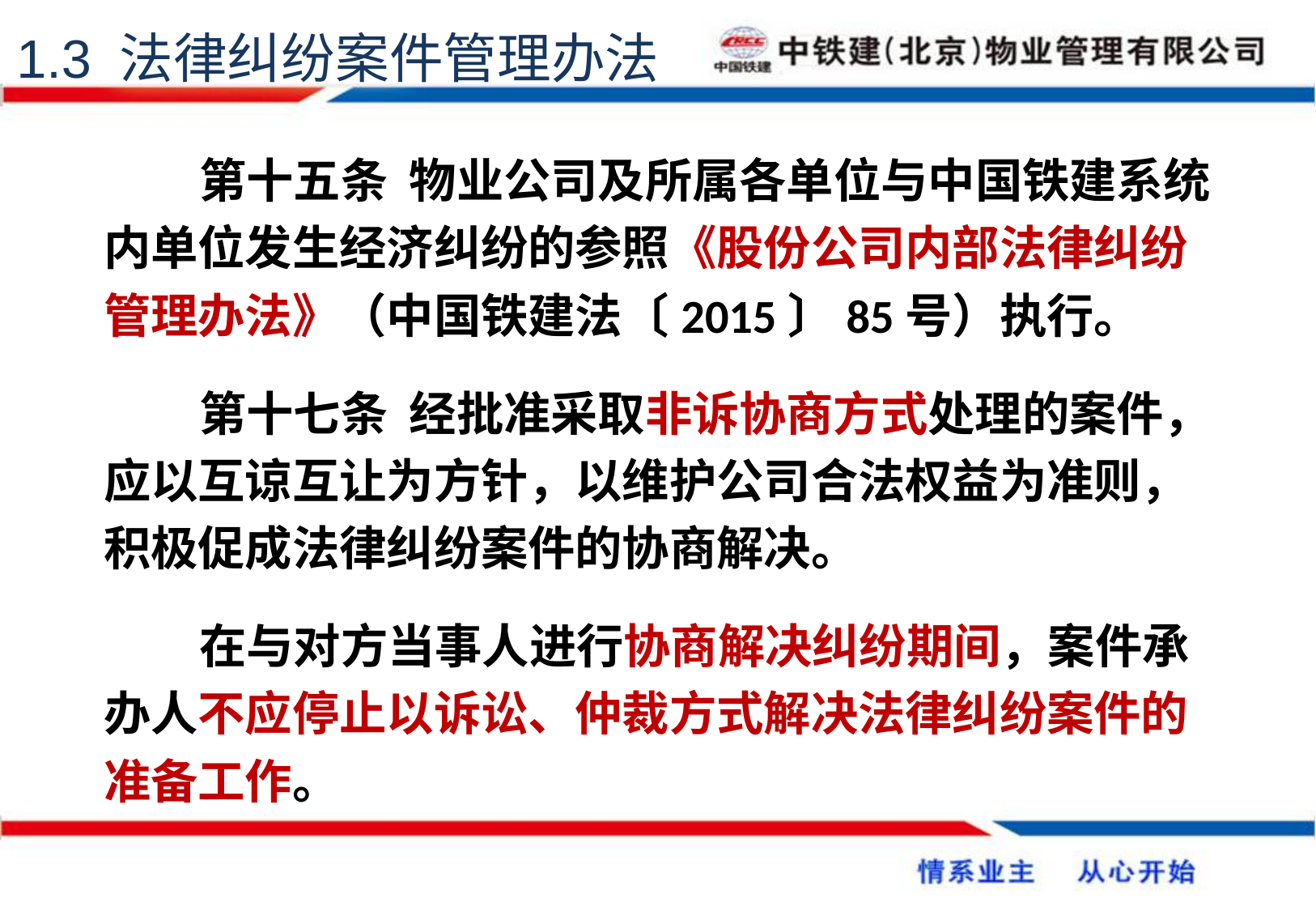

1.3 法律纠纷案件管理办法
第十五条  物业公司及所属各单位与中国铁建系统内单位发生经济纠纷的参照《股份公司内部法律纠纷管理办法》（中国铁建法〔2015〕85号）执行。
第十七条  经批准采取非诉协商方式处理的案件，应以互谅互让为方针，以维护公司合法权益为准则，积极促成法律纠纷案件的协商解决。
在与对方当事人进行协商解决纠纷期间，案件承办人不应停止以诉讼、仲裁方式解决法律纠纷案件的准备工作。
47